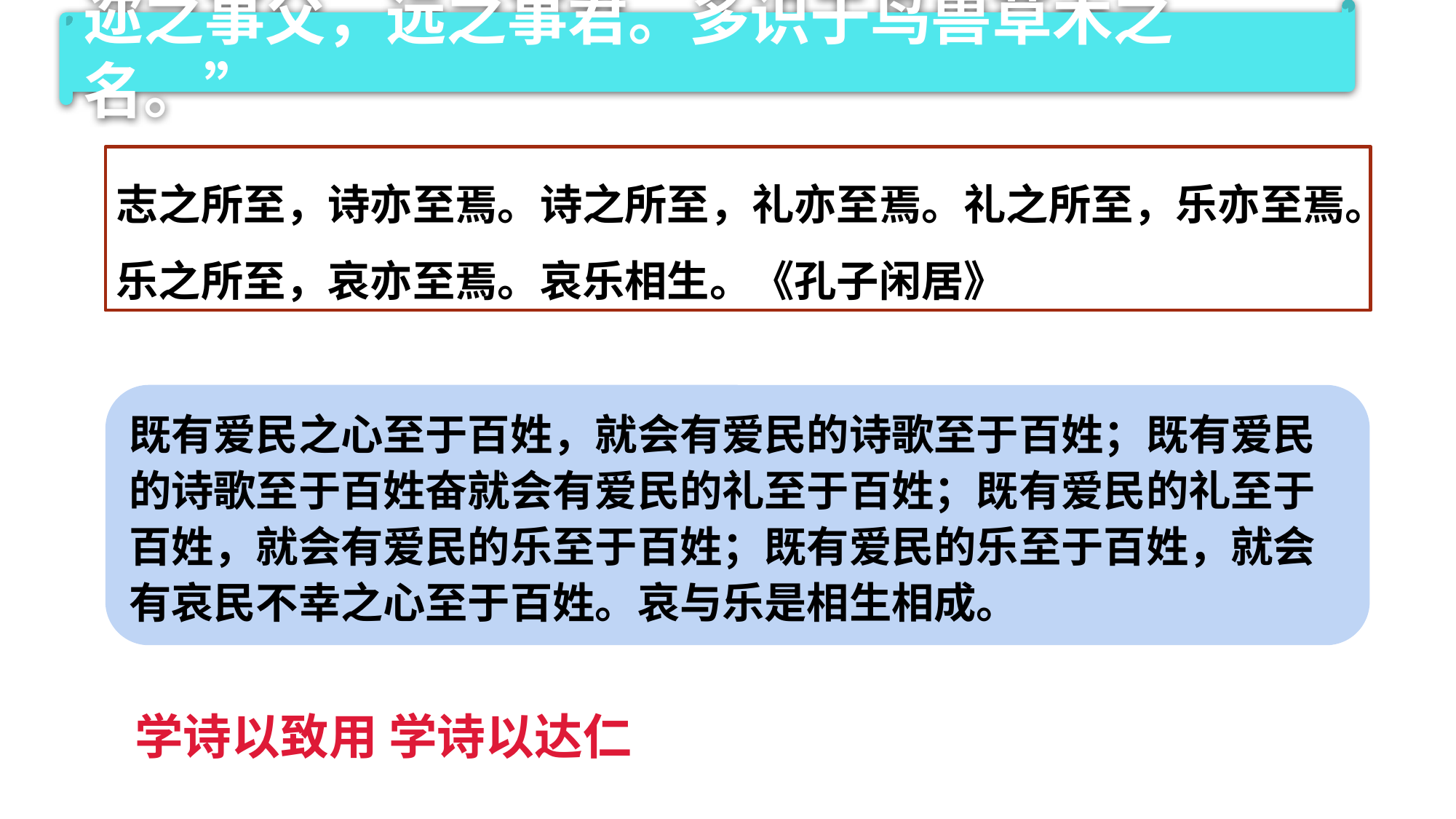

迩之事父，远之事君。多识于鸟兽草木之名。”
志之所至，诗亦至焉。诗之所至，礼亦至焉。礼之所至，乐亦至焉。乐之所至，哀亦至焉。哀乐相生。《孔子闲居》
既有爱民之心至于百姓，就会有爱民的诗歌至于百姓；既有爱民的诗歌至于百姓奋就会有爱民的礼至于百姓；既有爱民的礼至于百姓，就会有爱民的乐至于百姓；既有爱民的乐至于百姓，就会有哀民不幸之心至于百姓。哀与乐是相生相成。
学诗以致用 学诗以达仁